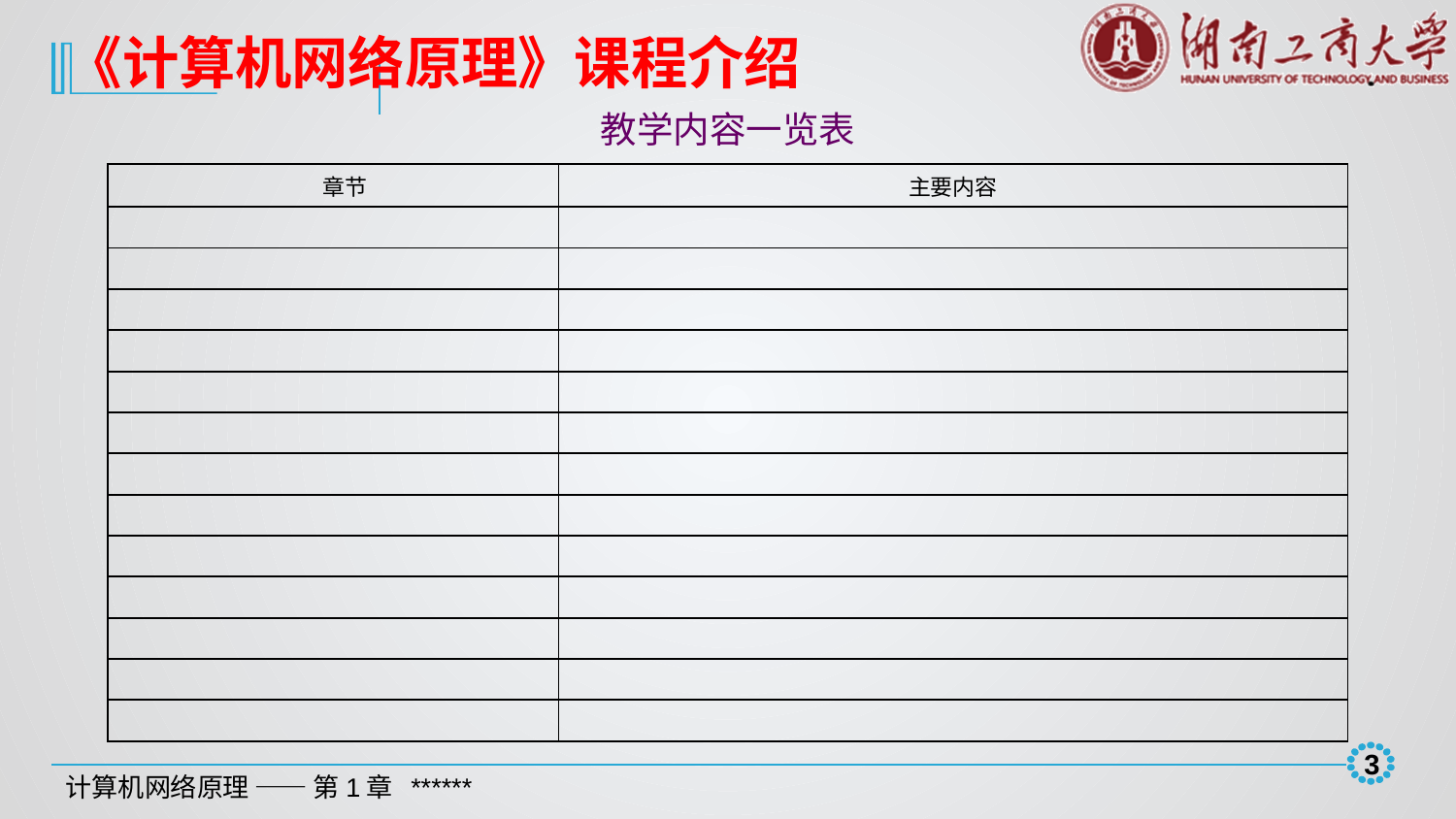

《计算机网络原理》课程介绍
教学内容一览表
| 章节 | 主要内容 |
| --- | --- |
|  |  |
|  |  |
|  |  |
|  |  |
|  |  |
|  |  |
|  |  |
|  |  |
|  |  |
|  |  |
|  |  |
|  |  |
|  |  |
3